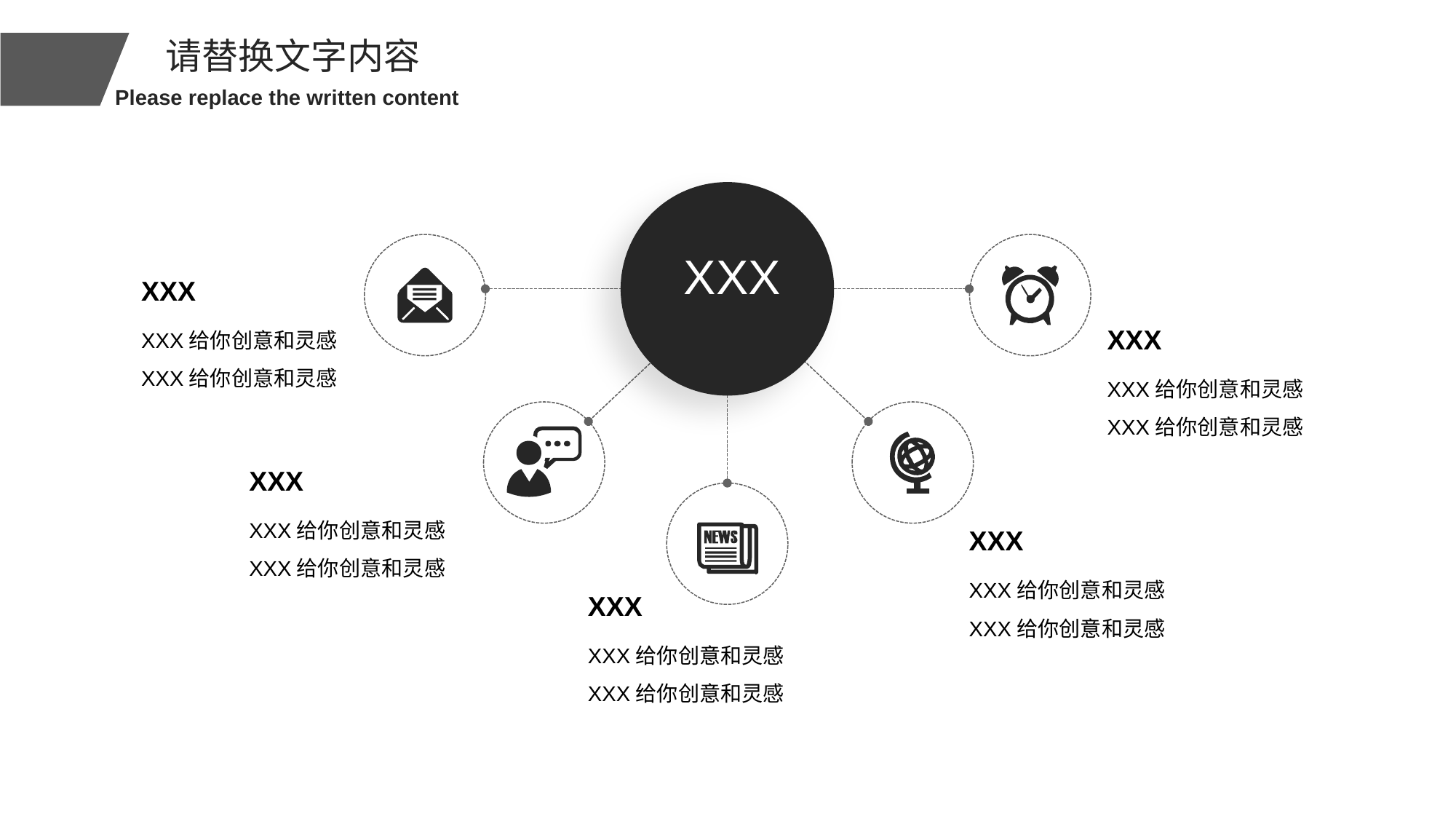

请替换文字内容

Please replace the written content

XXX

XXX
XXX给你创意和灵感XXX给你创意和灵感
XXX
XXX给你创意和灵感XXX给你创意和灵感

XXX

XXX给你创意和灵感XXX给你创意和灵感
XXX

XXX给你创意和灵感XXX给你创意和灵感
XXX
XXX给你创意和灵感XXX给你创意和灵感
延时符